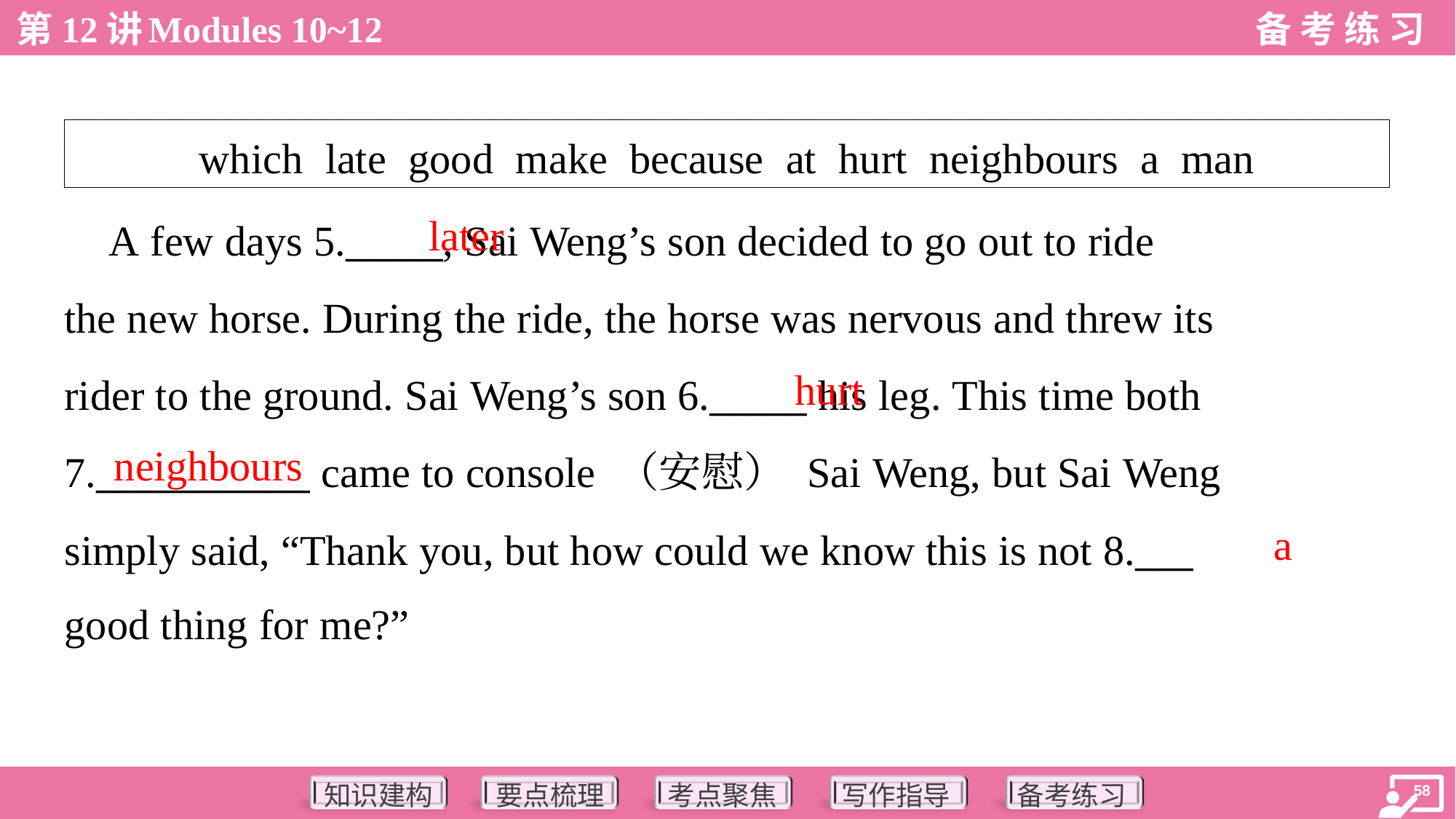

| which late good make because at hurt neighbours a man |
| --- |
later
    A few days 5._____, Sai Weng’s son decided to go out to ride
the new horse. During the ride, the horse was nervous and threw its
rider to the ground. Sai Weng’s son 6._____ his leg. This time both
7.___________ came to console （安慰） Sai Weng, but Sai Weng
simply said, “Thank you, but how could we know this is not 8.___
good thing for me?”
hurt
neighbours
a